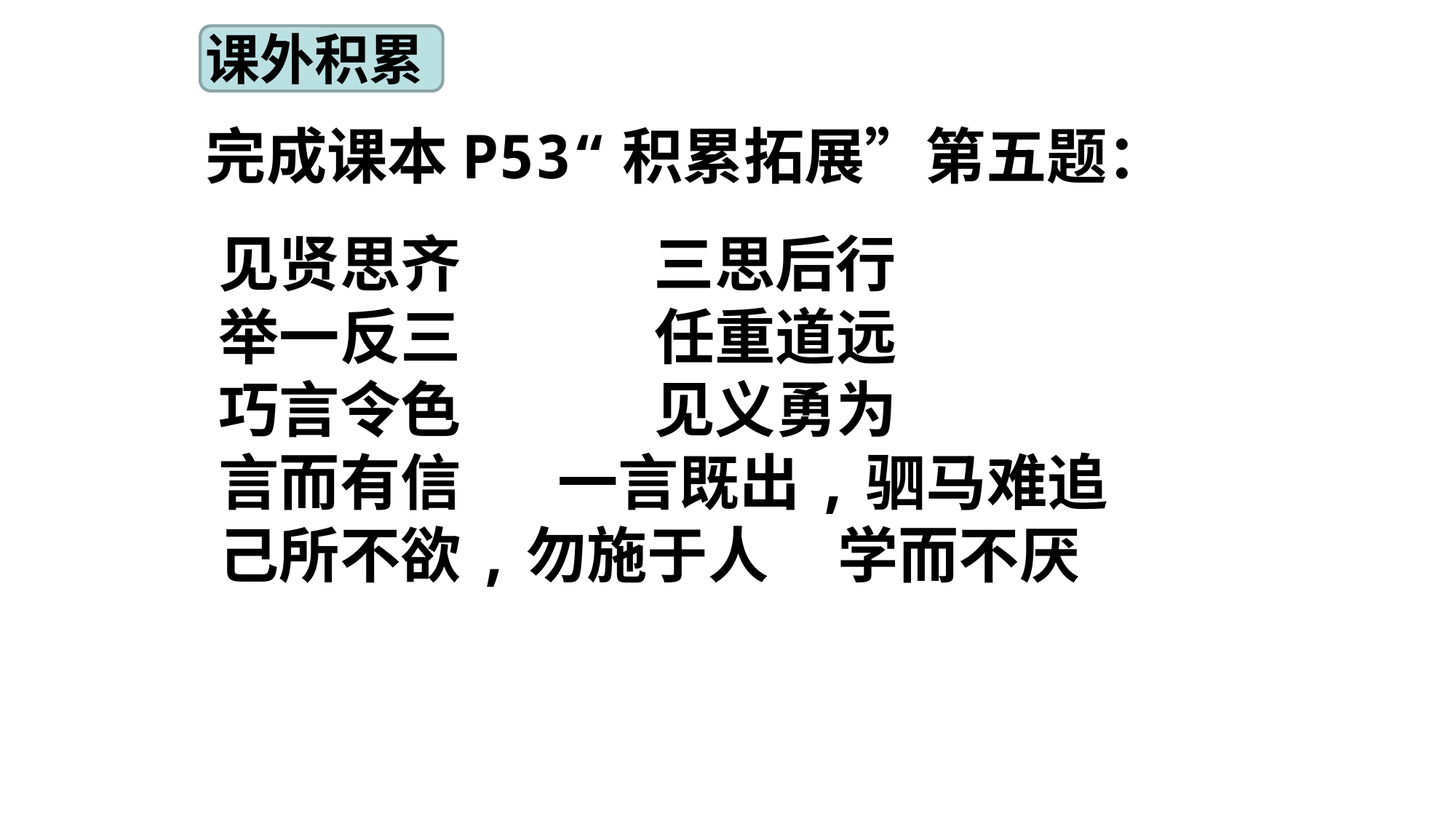

课外积累

完成课本P53“积累拓展”第五题：
见贤思齐              三思后行
举一反三              任重道远
巧言令色              见义勇为
言而有信       一言既出,驷马难追
己所不欲,勿施于人     学而不厌